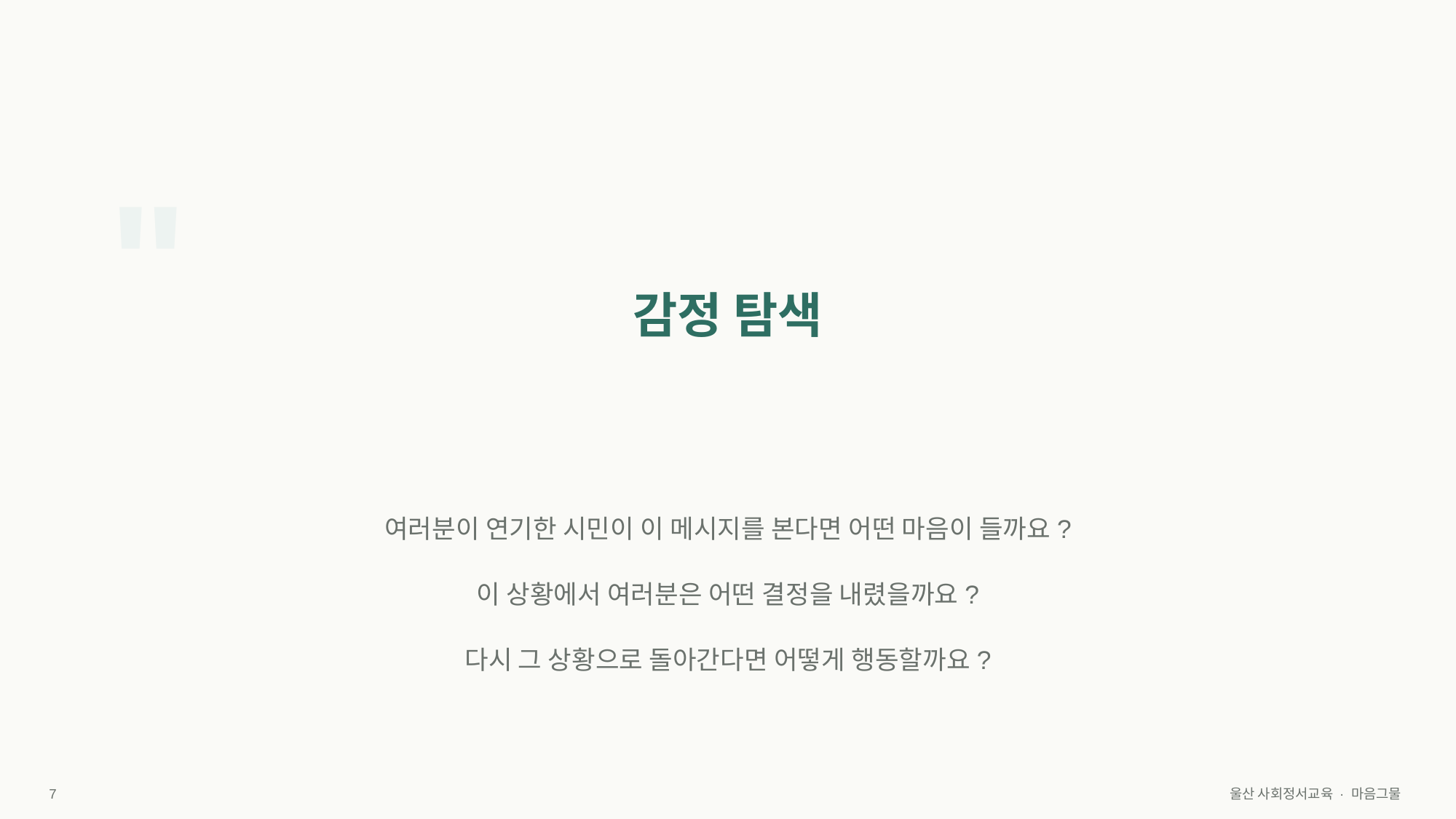

"
감정 탐색
여러분이 연기한 시민이 이 메시지를 본다면 어떤 마음이 들까요?
이 상황에서 여러분은 어떤 결정을 내렸을까요?
다시 그 상황으로 돌아간다면 어떻게 행동할까요?
7
울산 사회정서교육 · 마음그물